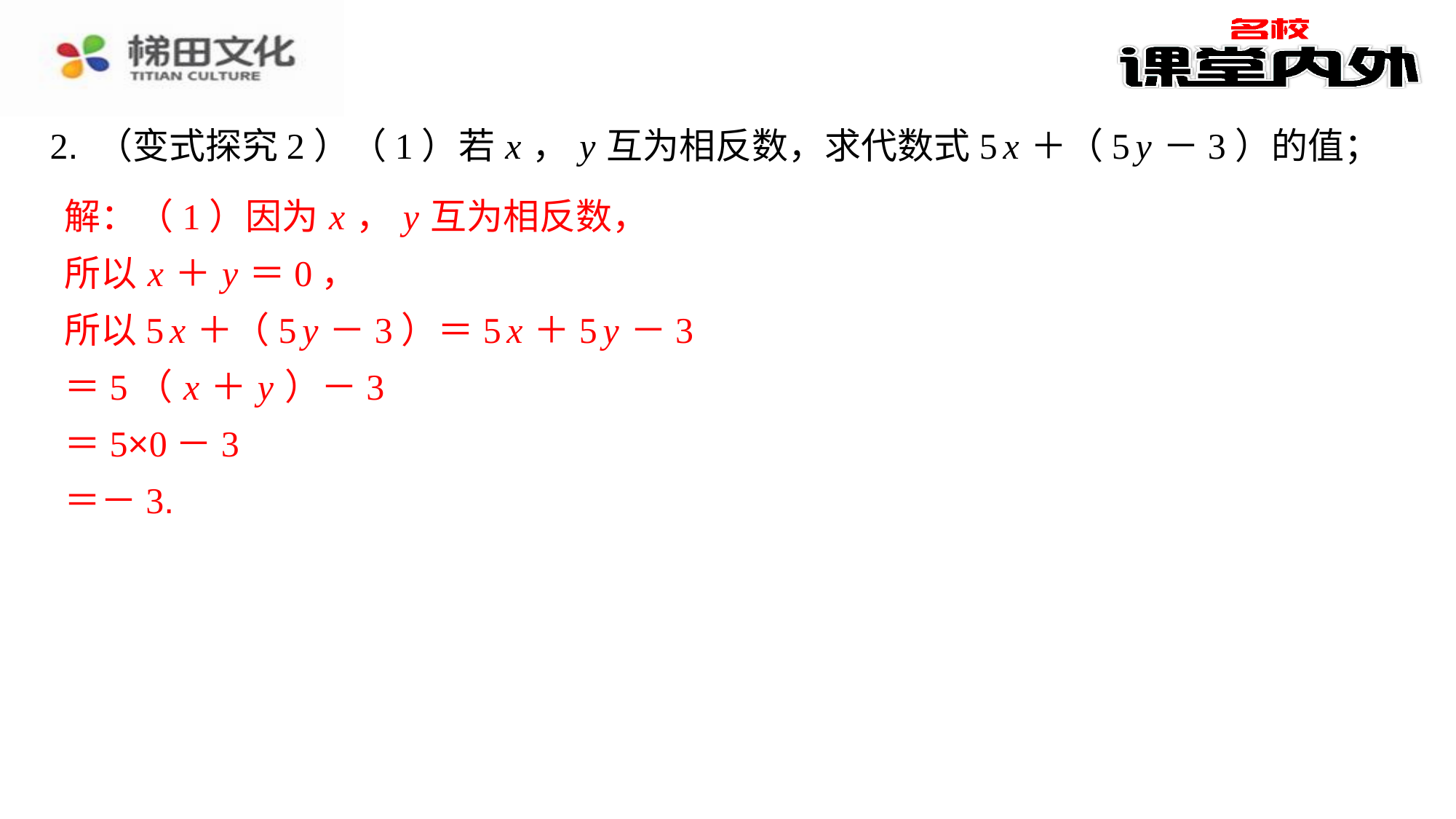

2. （变式探究2）（1）若 x ， y 互为相反数，求代数式5 x ＋（5 y －3）的值；
解：（1）因为 x ， y 互为相反数，
解：（1）因为 x ， y 互为相反数，
所以 x ＋ y ＝0，
所以5 x ＋（5 y －3）＝5 x ＋5 y －3
＝5（ x ＋ y ）－3
＝5×0－3
＝－3.
所以 x ＋ y ＝0，
所以5 x ＋（5 y －3）＝5 x ＋5 y －3
＝5（ x ＋ y ）－3
＝5×0－3
＝－3.